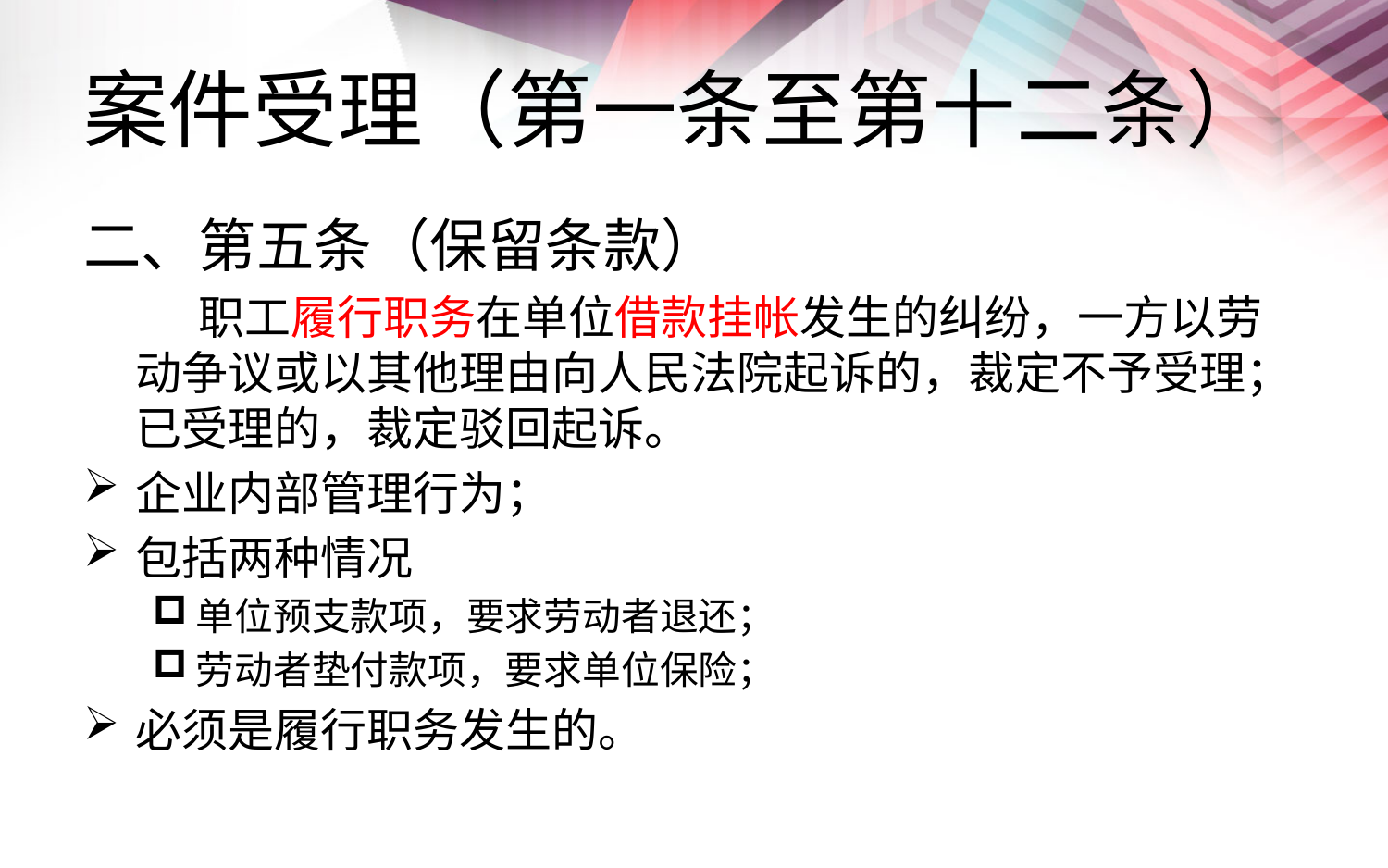

# 案件受理（第一条至第十二条）
二、第五条（保留条款）
          职工履行职务在单位借款挂帐发生的纠纷，一方以劳动争议或以其他理由向人民法院起诉的，裁定不予受理；已受理的，裁定驳回起诉。
企业内部管理行为；
包括两种情况
单位预支款项，要求劳动者退还；
劳动者垫付款项，要求单位保险；
必须是履行职务发生的。